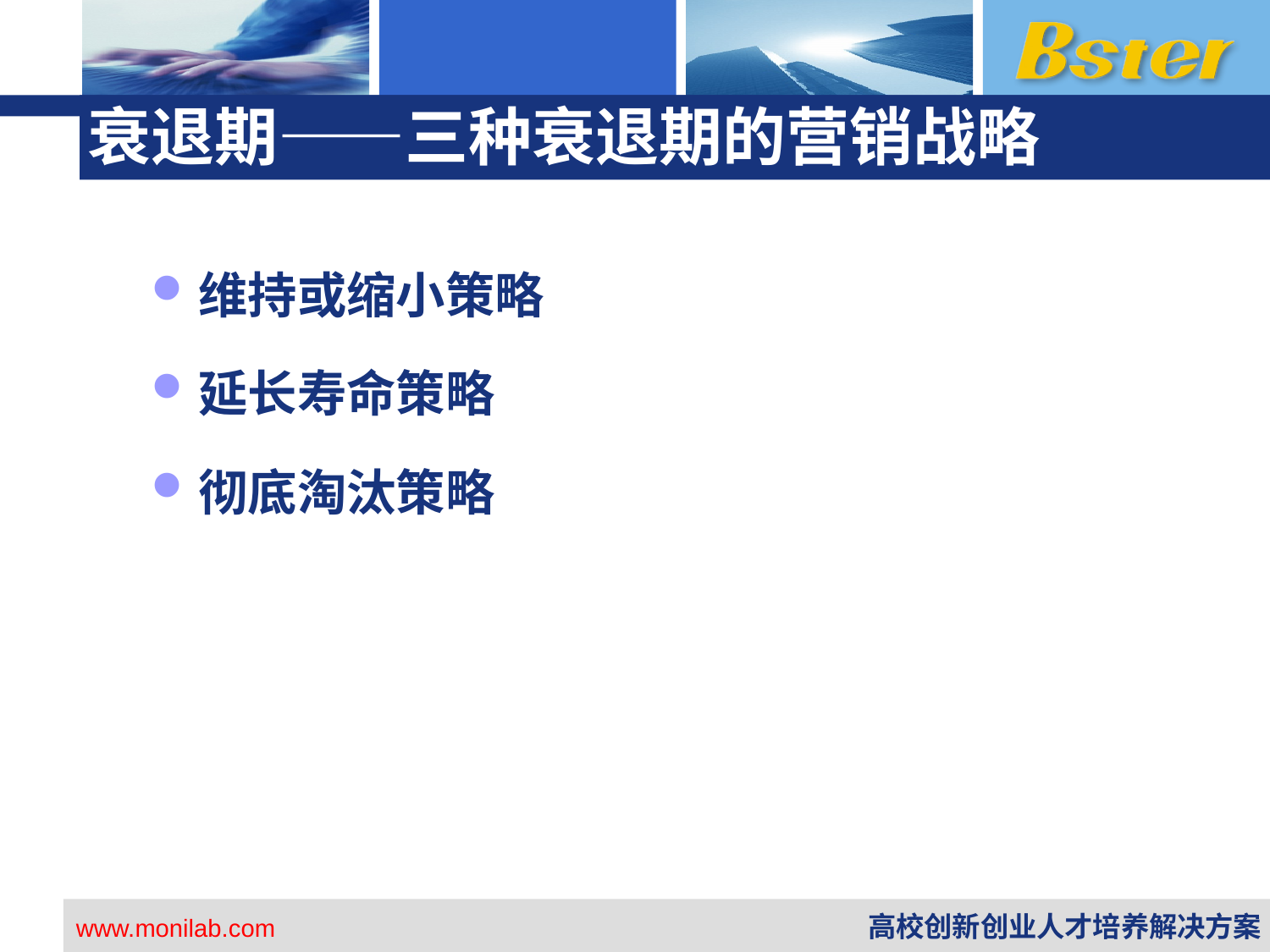

# 衰退期——三种衰退期的营销战略
维持或缩小策略
延长寿命策略
彻底淘汰策略